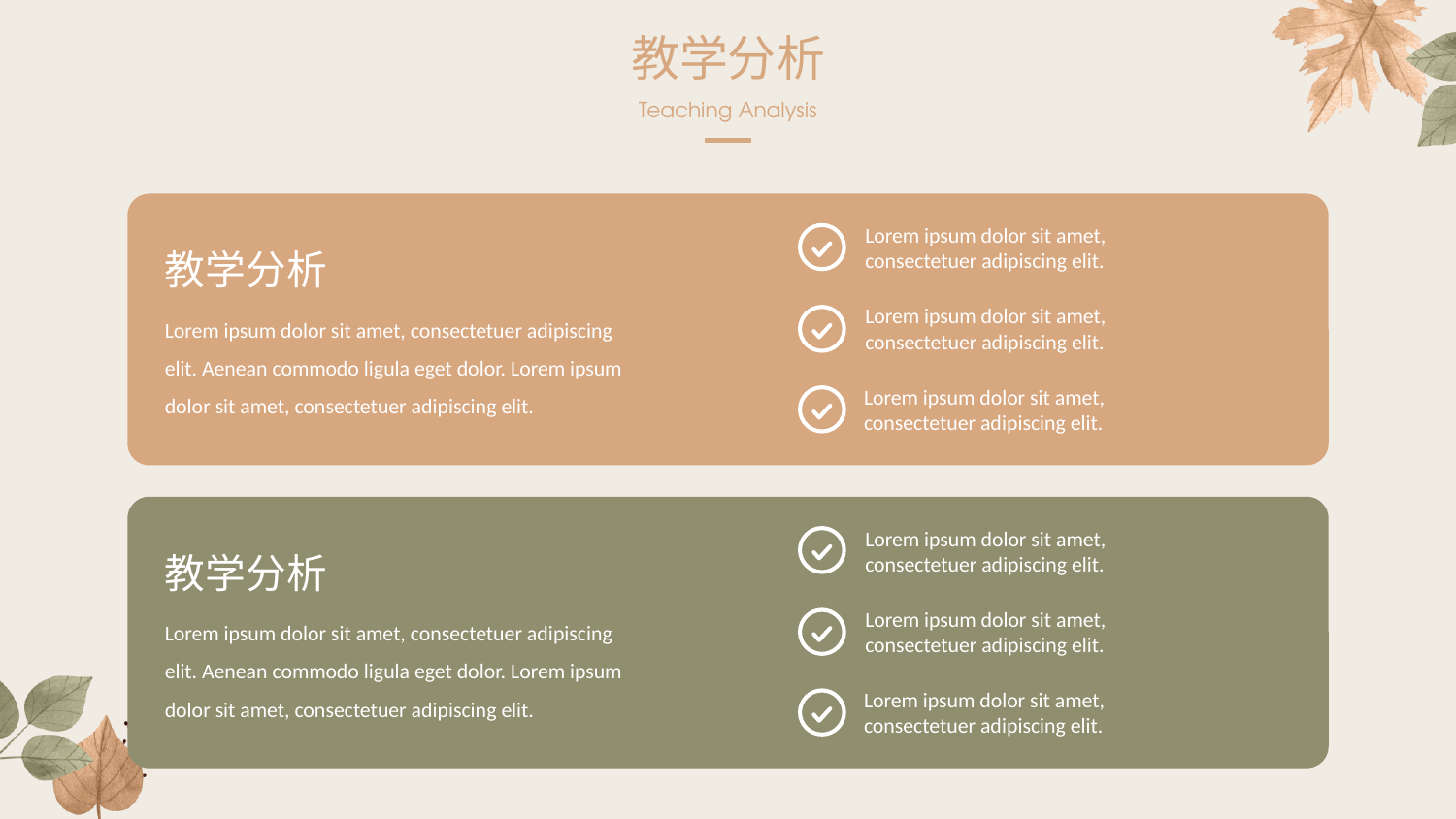

教学分析
Teaching Analysis

Lorem ipsum dolor sit amet, consectetuer adipiscing elit.

教学分析
Lorem ipsum dolor sit amet, consectetuer adipiscing elit.

Lorem ipsum dolor sit amet, consectetuer adipiscing elit. Aenean commodo ligula eget dolor. Lorem ipsum dolor sit amet, consectetuer adipiscing elit.
Lorem ipsum dolor sit amet, consectetuer adipiscing elit.

Lorem ipsum dolor sit amet, consectetuer adipiscing elit.

教学分析
Lorem ipsum dolor sit amet, consectetuer adipiscing elit.

Lorem ipsum dolor sit amet, consectetuer adipiscing elit. Aenean commodo ligula eget dolor. Lorem ipsum dolor sit amet, consectetuer adipiscing elit.
Lorem ipsum dolor sit amet, consectetuer adipiscing elit.